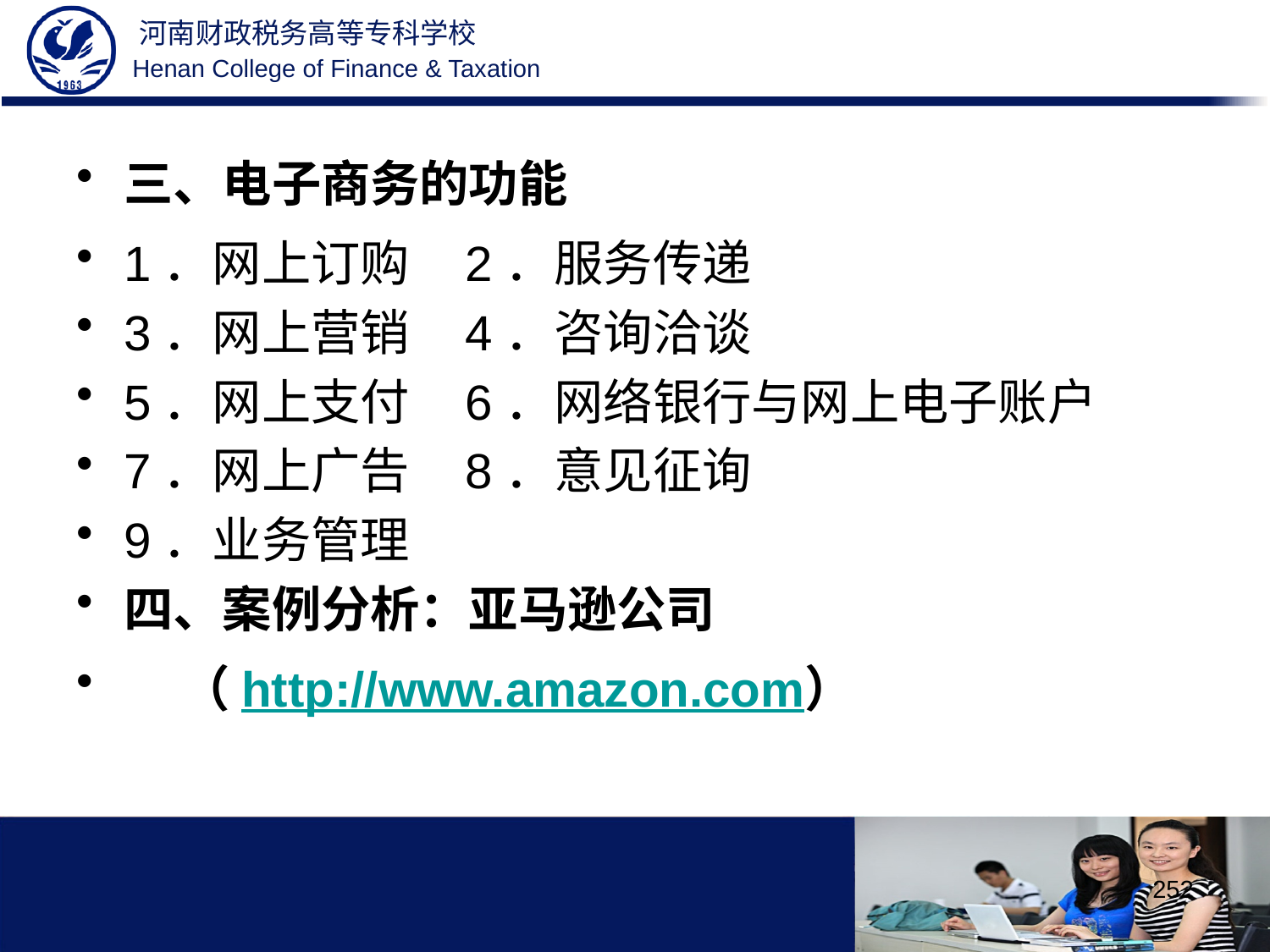

三、电子商务的功能
1．网上订购    2．服务传递
3．网上营销    4．咨询洽谈
5．网上支付    6．网络银行与网上电子账户
7．网上广告    8．意见征询
9．业务管理
四、案例分析：亚马逊公司
    （http://www.amazon.com）

252